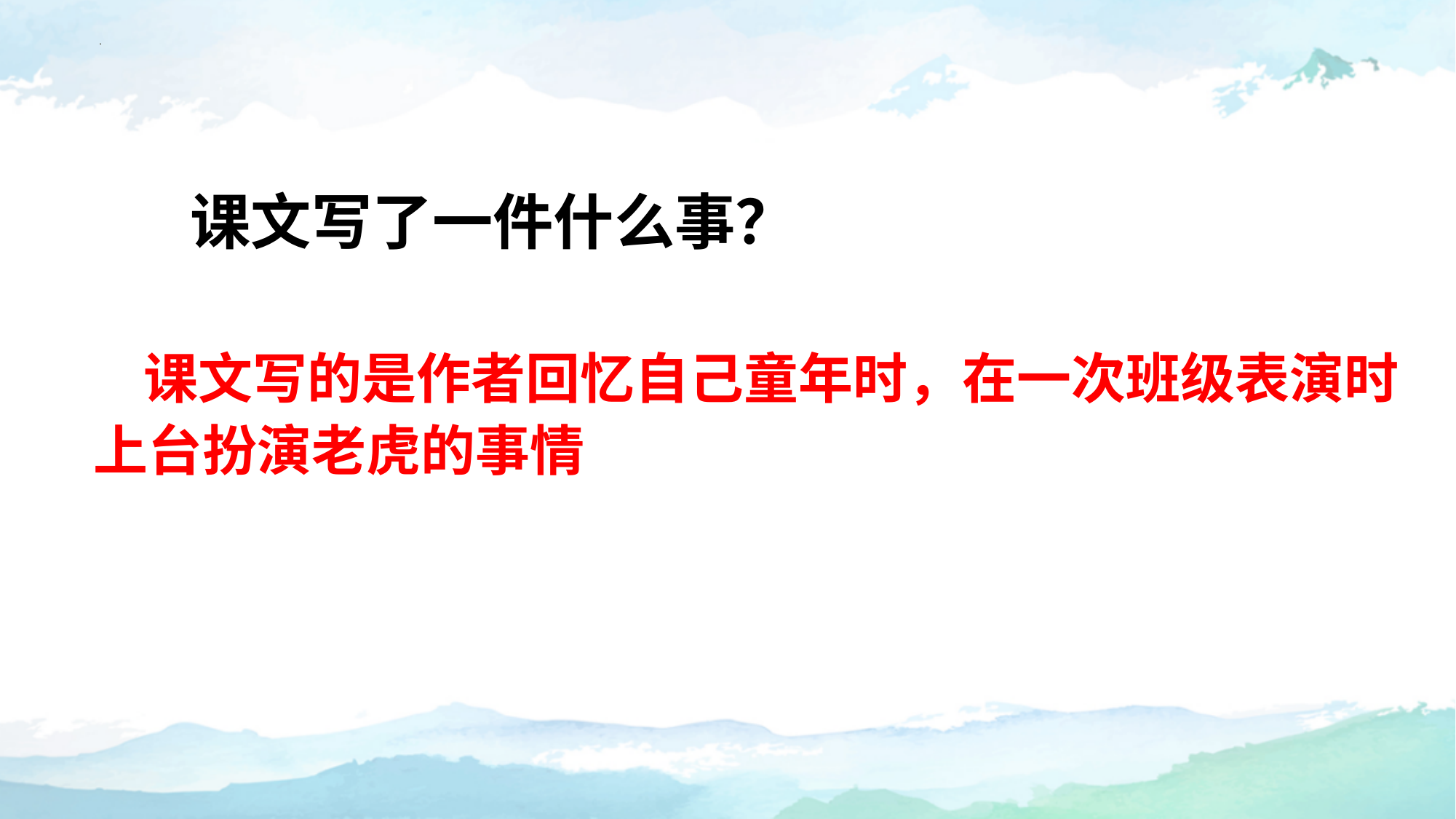

课文写了一件什么事？
   课文写的是作者回忆自己童年时，在一次班级表演时上台扮演老虎的事情